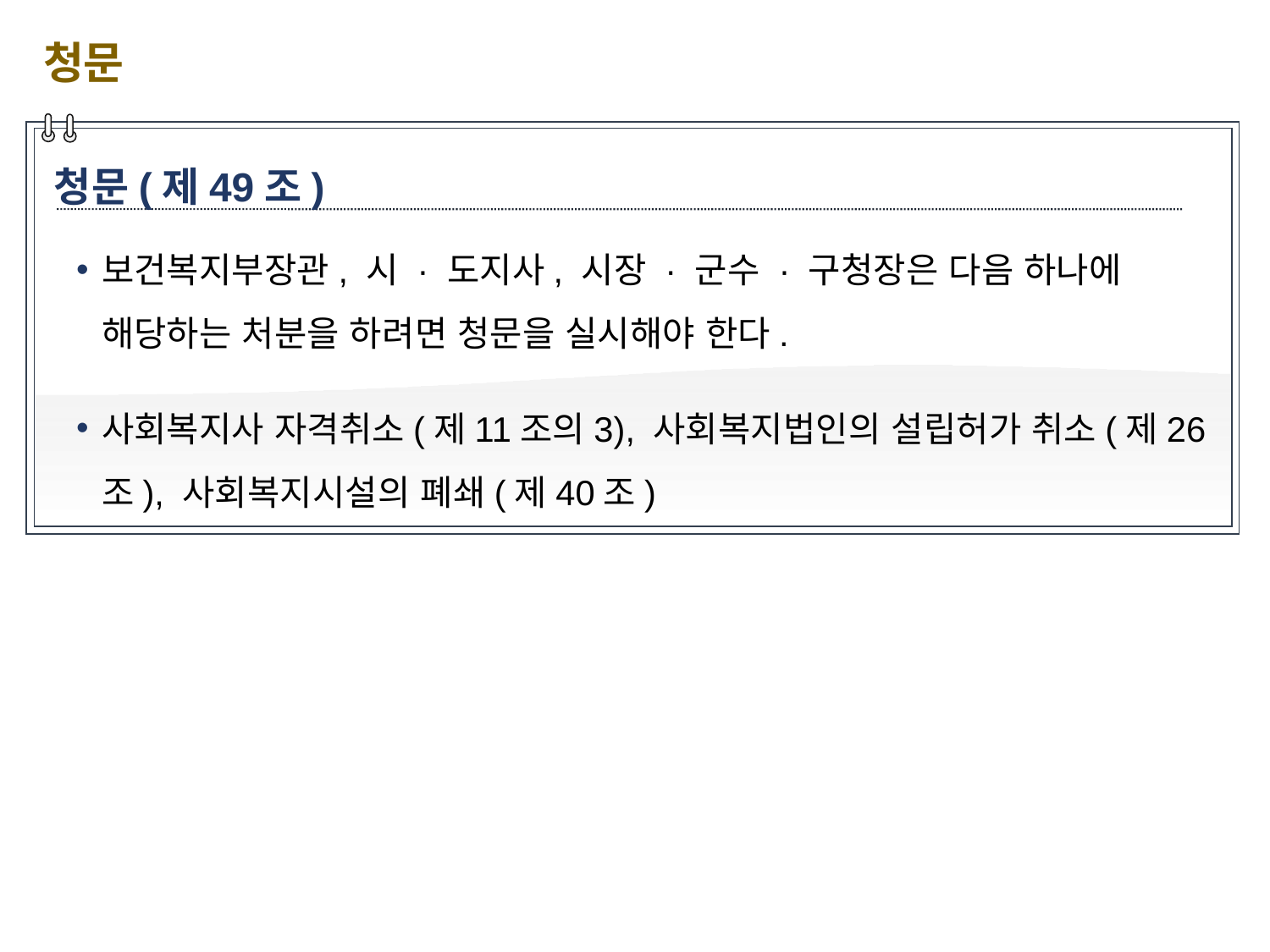

청문

청문(제49조)

보건복지부장관, 시 · 도지사, 시장 · 군수 · 구청장은 다음 하나에 해당하는 처분을 하려면 청문을 실시해야 한다.
사회복지사 자격취소(제11조의3), 사회복지법인의 설립허가 취소(제26조), 사회복지시설의 폐쇄(제40조)